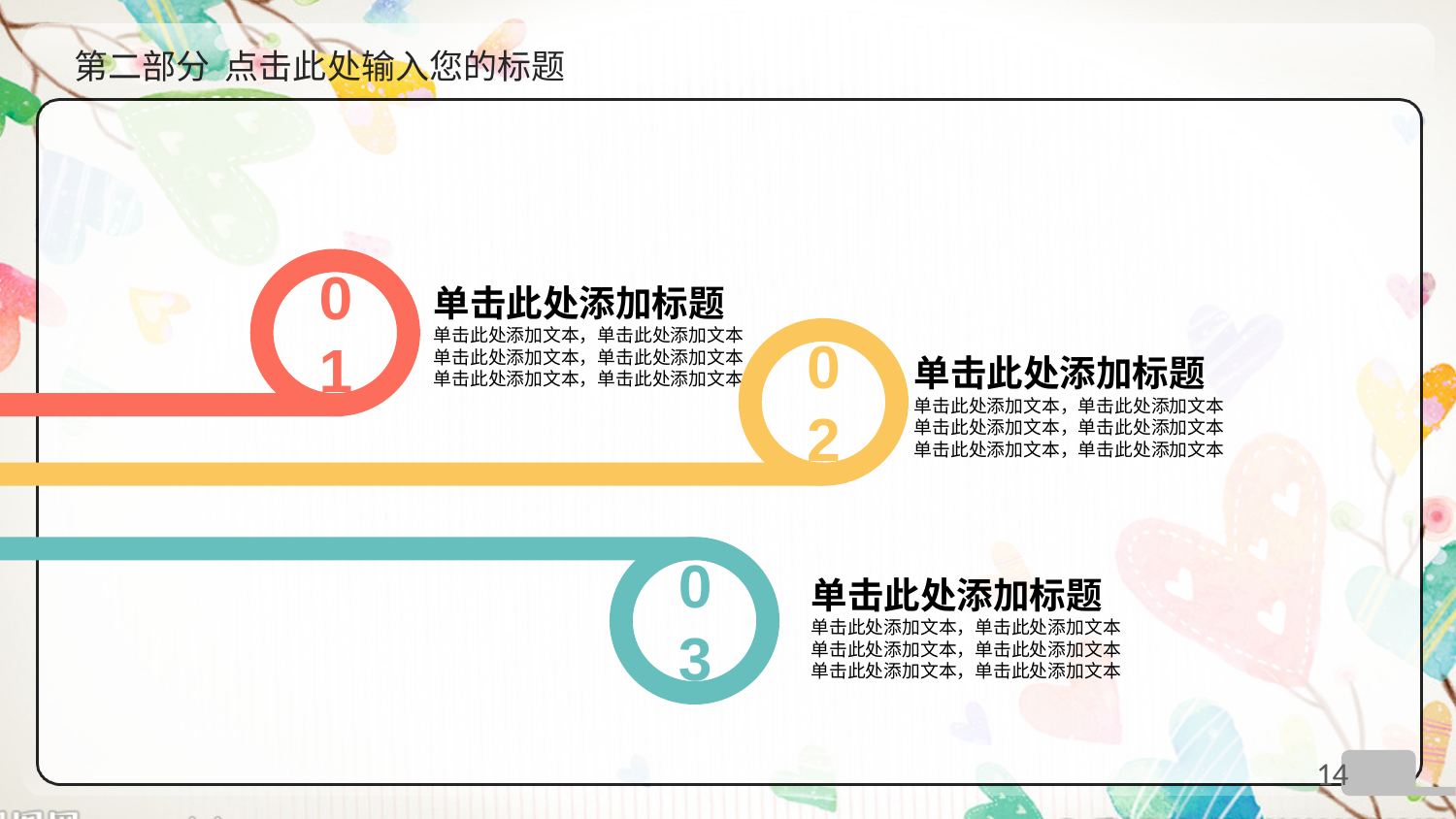

# 第二部分  点击此处输入您的标题

01
单击此处添加标题
单击此处添加文本，单击此处添加文本
单击此处添加文本，单击此处添加文本
单击此处添加文本，单击此处添加文本

02
单击此处添加标题
单击此处添加文本，单击此处添加文本
单击此处添加文本，单击此处添加文本
单击此处添加文本，单击此处添加文本

03
单击此处添加标题
单击此处添加文本，单击此处添加文本
单击此处添加文本，单击此处添加文本
单击此处添加文本，单击此处添加文本